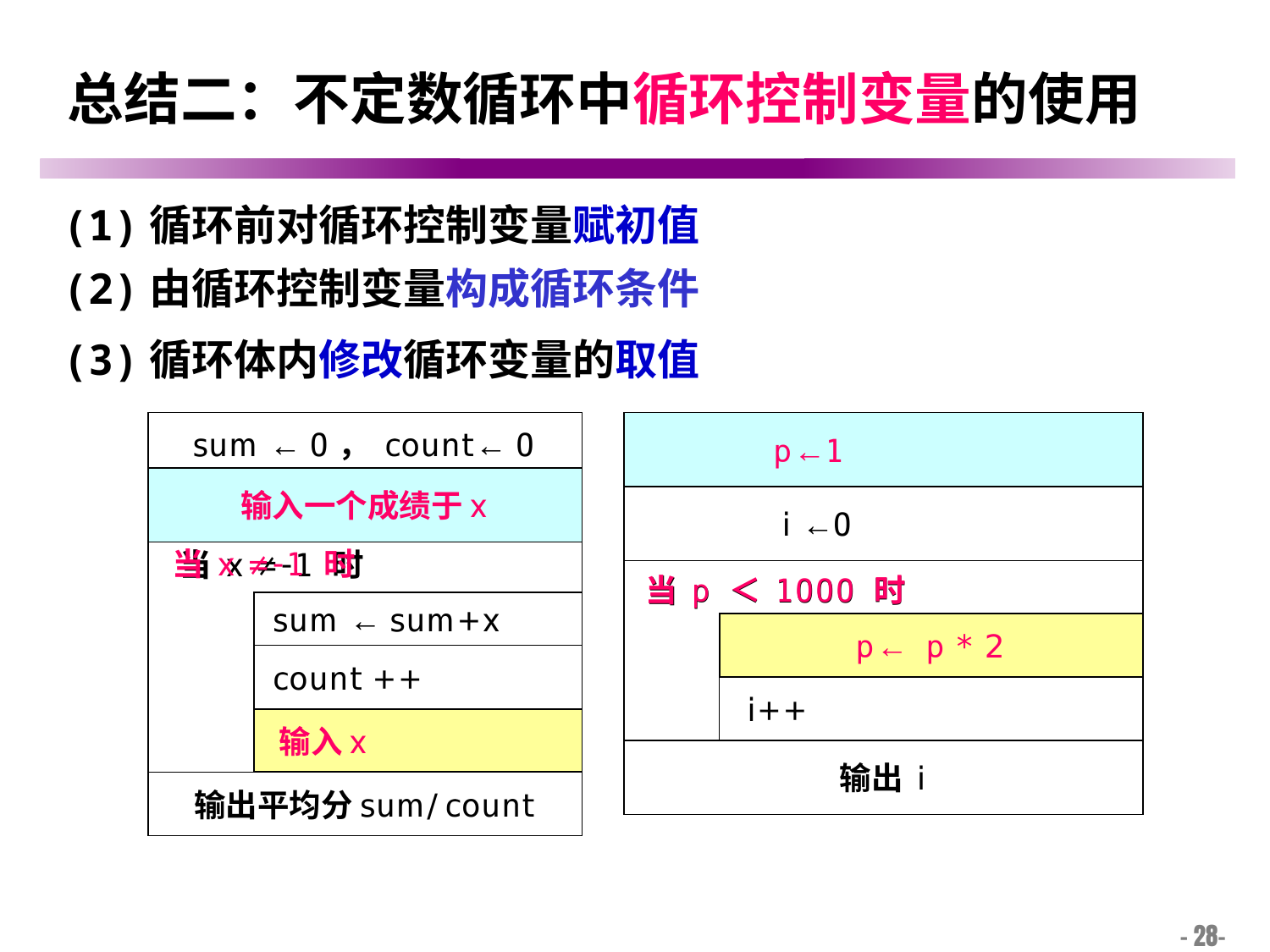

# 总结二：不定数循环中循环控制变量的使用
(1)循环前对循环控制变量赋初值
(2)由循环控制变量构成循环条件
(3)循环体内修改循环变量的取值

sum ← 0， count← 0
输入一个成绩于x
  当 x ≠-1 时

 sum ← sum+x
 count ++
 输入x
输出平均分sum/count

               p←1
                i ←0

当 p ＜ 1000 时

p←  p * 2
  i++
输出 i
               p←1
输入一个成绩于x
当 x ≠-1 时
当 p ＜ 1000 时
p←  p * 2
 输入x
 - 28-